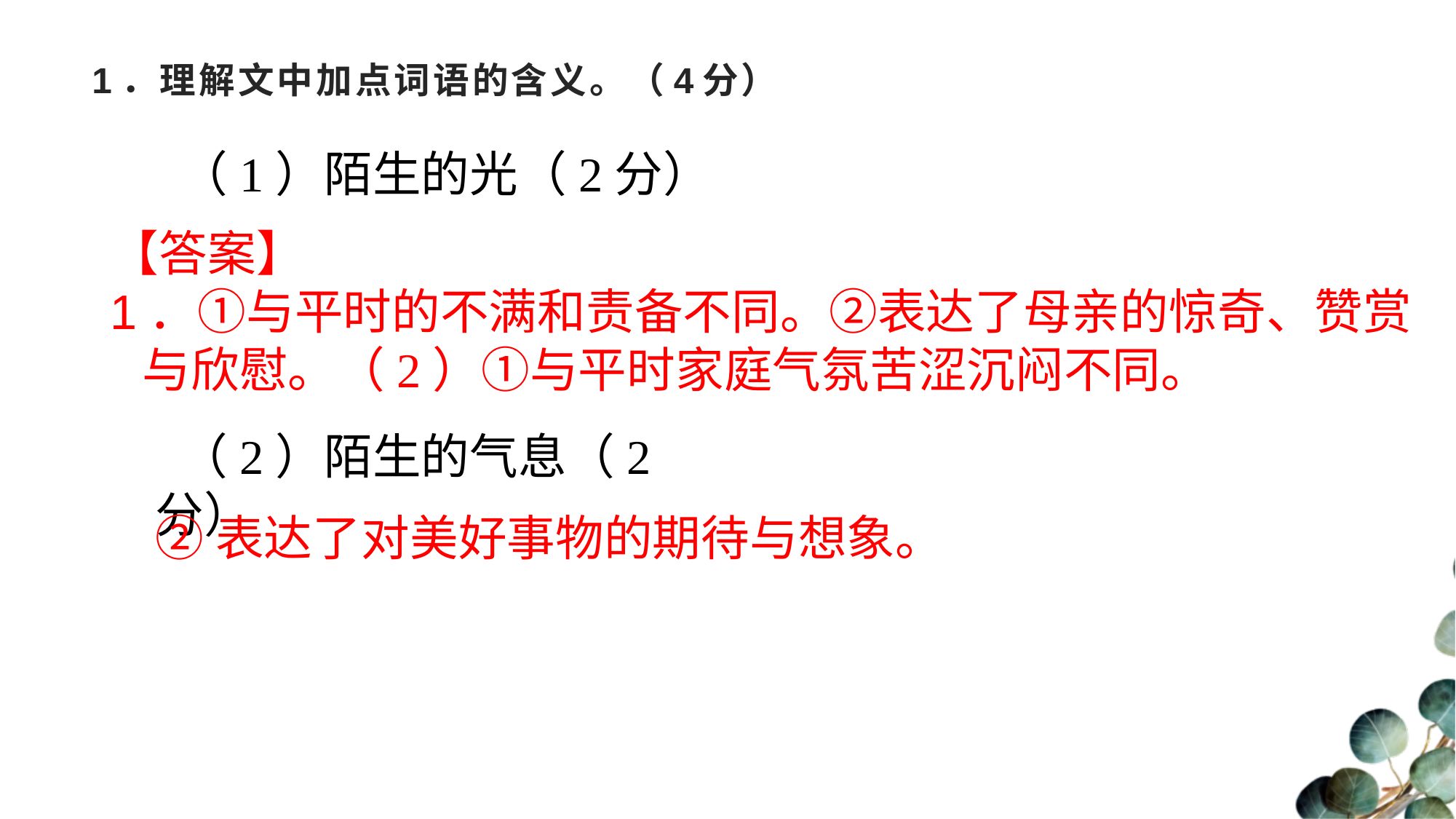

# 1．理解文中加点词语的含义。（4分）
（1）陌生的光（2分）
【答案】
1．①与平时的不满和责备不同。②表达了母亲的惊奇、赞赏与欣慰。（2）①与平时家庭气氛苦涩沉闷不同。
（2）陌生的气息（2分）
②表达了对美好事物的期待与想象。